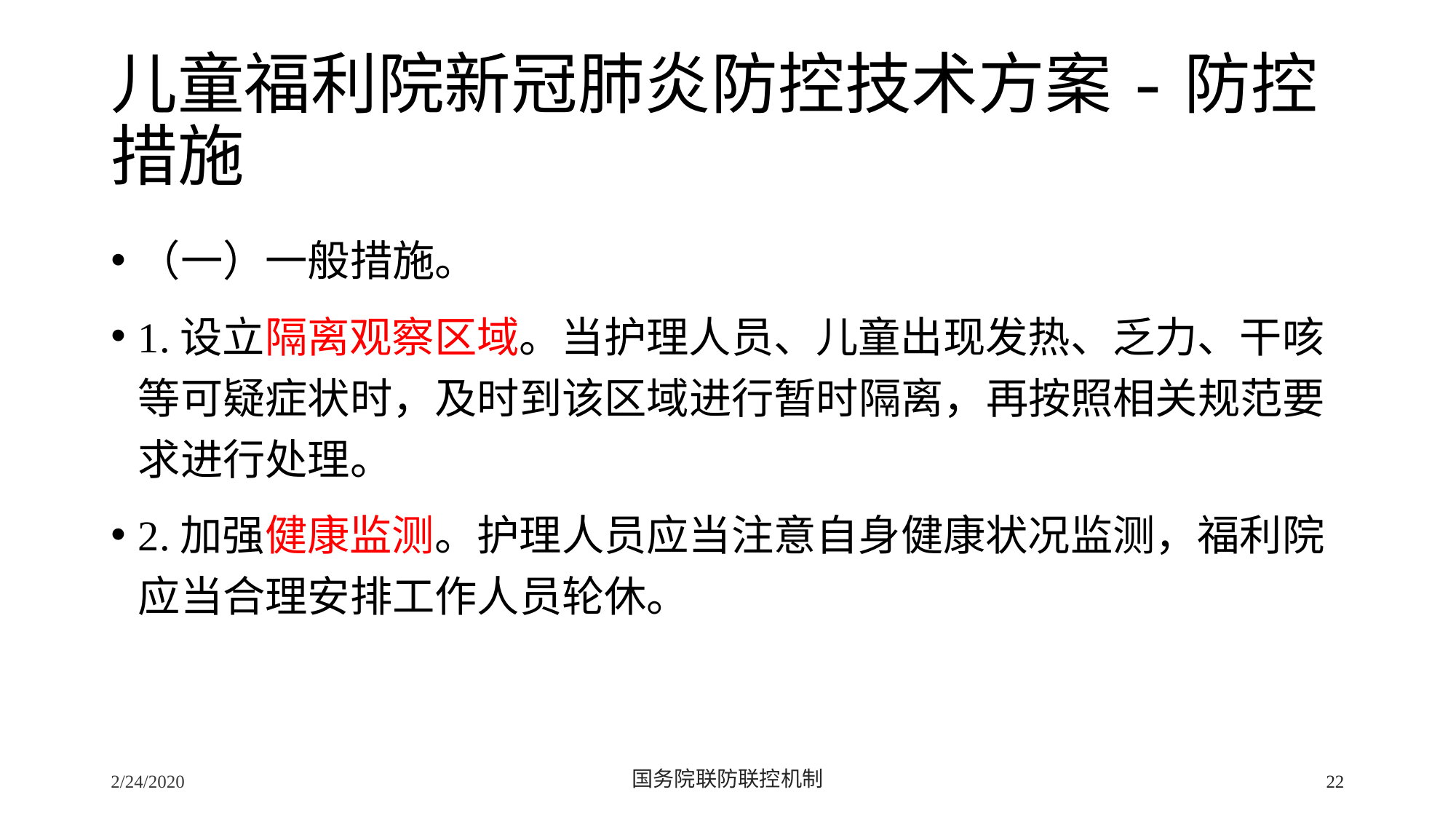

# 儿童福利院新冠肺炎防控技术方案-防控措施
（一）一般措施。
1.设立隔离观察区域。当护理人员、儿童出现发热、乏力、干咳等可疑症状时，及时到该区域进行暂时隔离，再按照相关规范要求进行处理。
2.加强健康监测。护理人员应当注意自身健康状况监测，福利院应当合理安排工作人员轮休。

2/24/2020
国务院联防联控机制
22